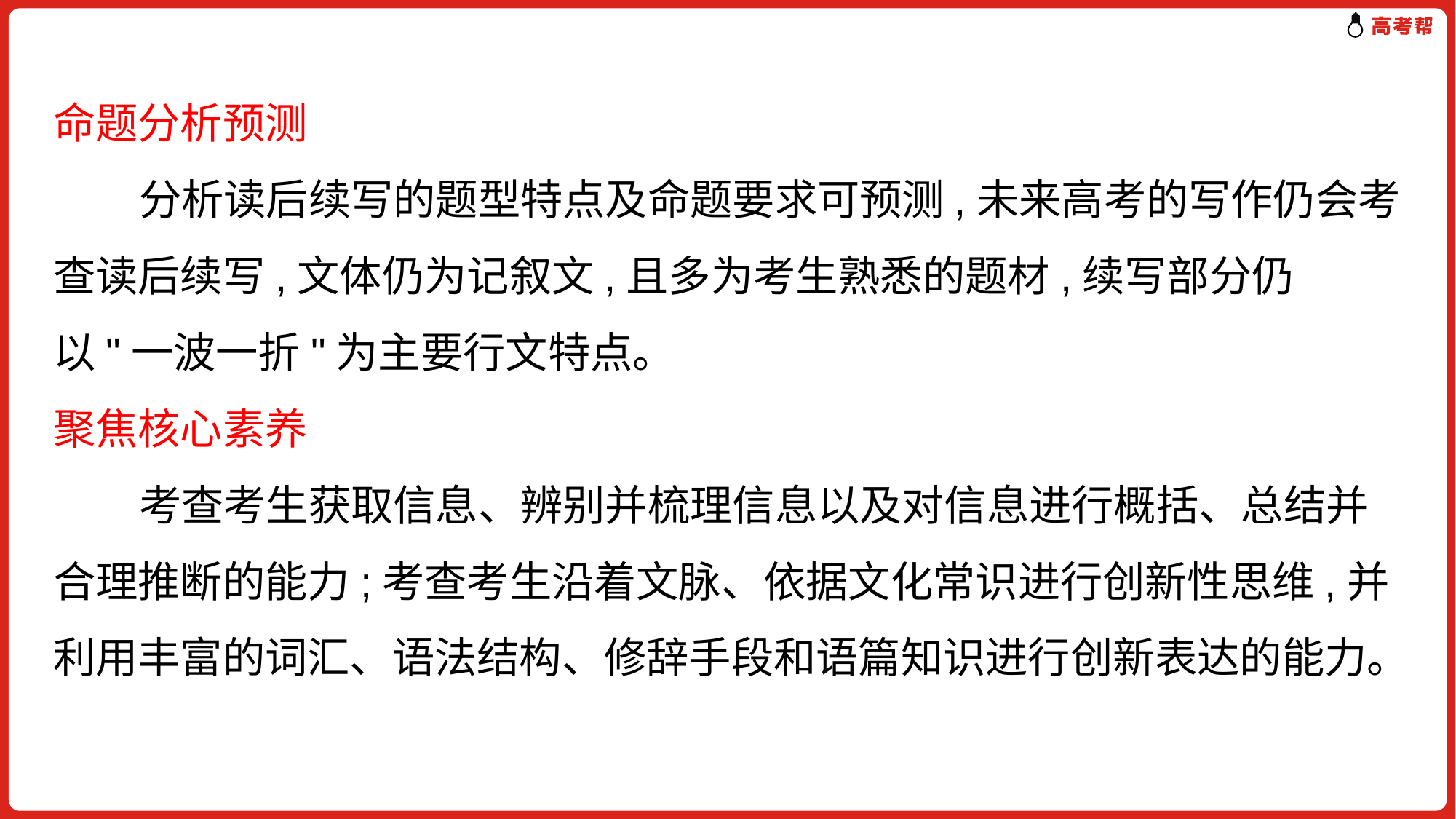

命题分析预测
        分析读后续写的题型特点及命题要求可预测,未来高考的写作仍会考查读后续写,文体仍为记叙文,且多为考生熟悉的题材,续写部分仍以"一波一折"为主要行文特点。
聚焦核心素养
        考查考生获取信息、辨别并梳理信息以及对信息进行概括、总结并合理推断的能力;考查考生沿着文脉、依据文化常识进行创新性思维,并利用丰富的词汇、语法结构、修辞手段和语篇知识进行创新表达的能力。